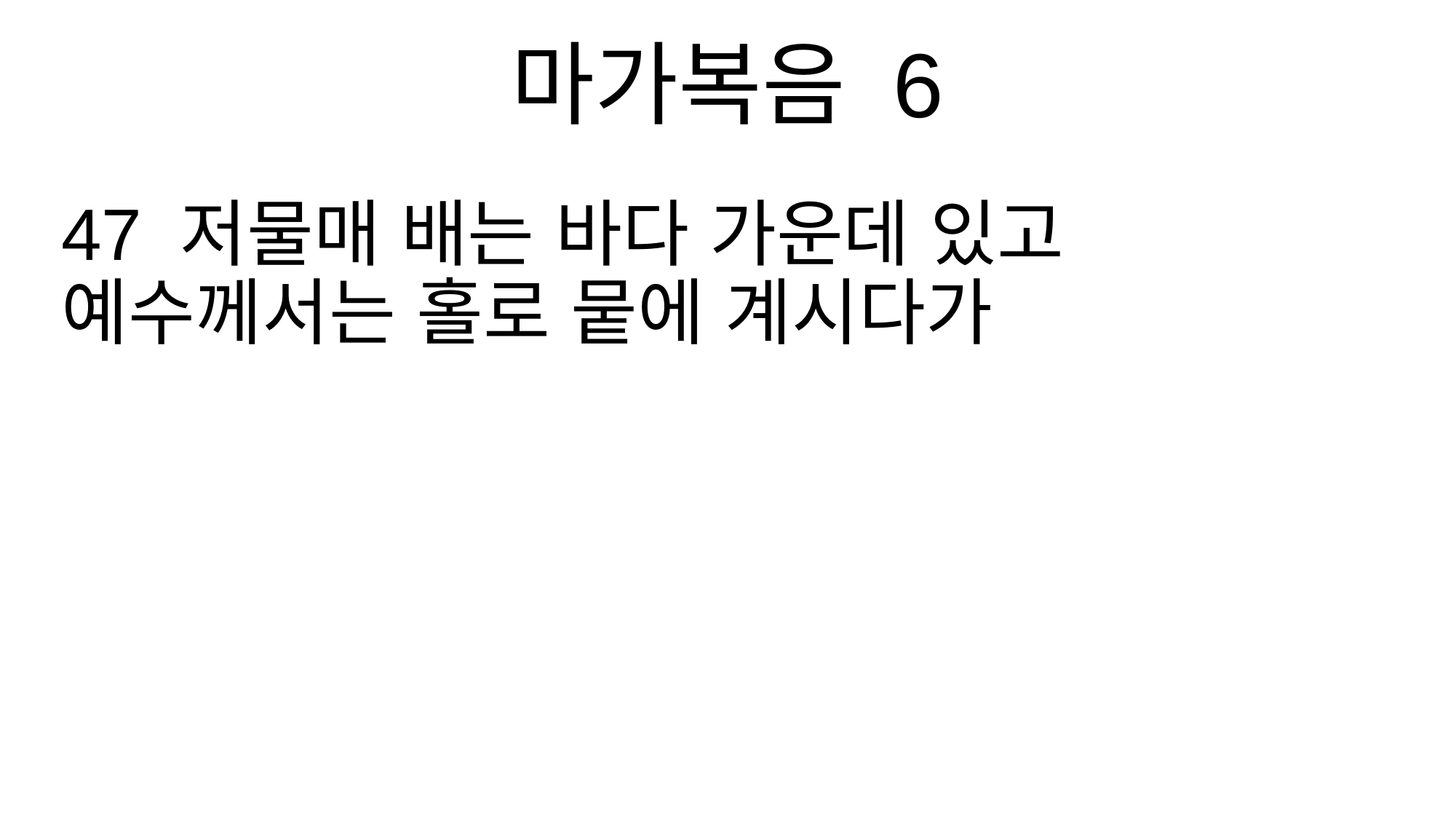

마가복음 6
47 저물매 배는 바다 가운데 있고 예수께서는 홀로 뭍에 계시다가